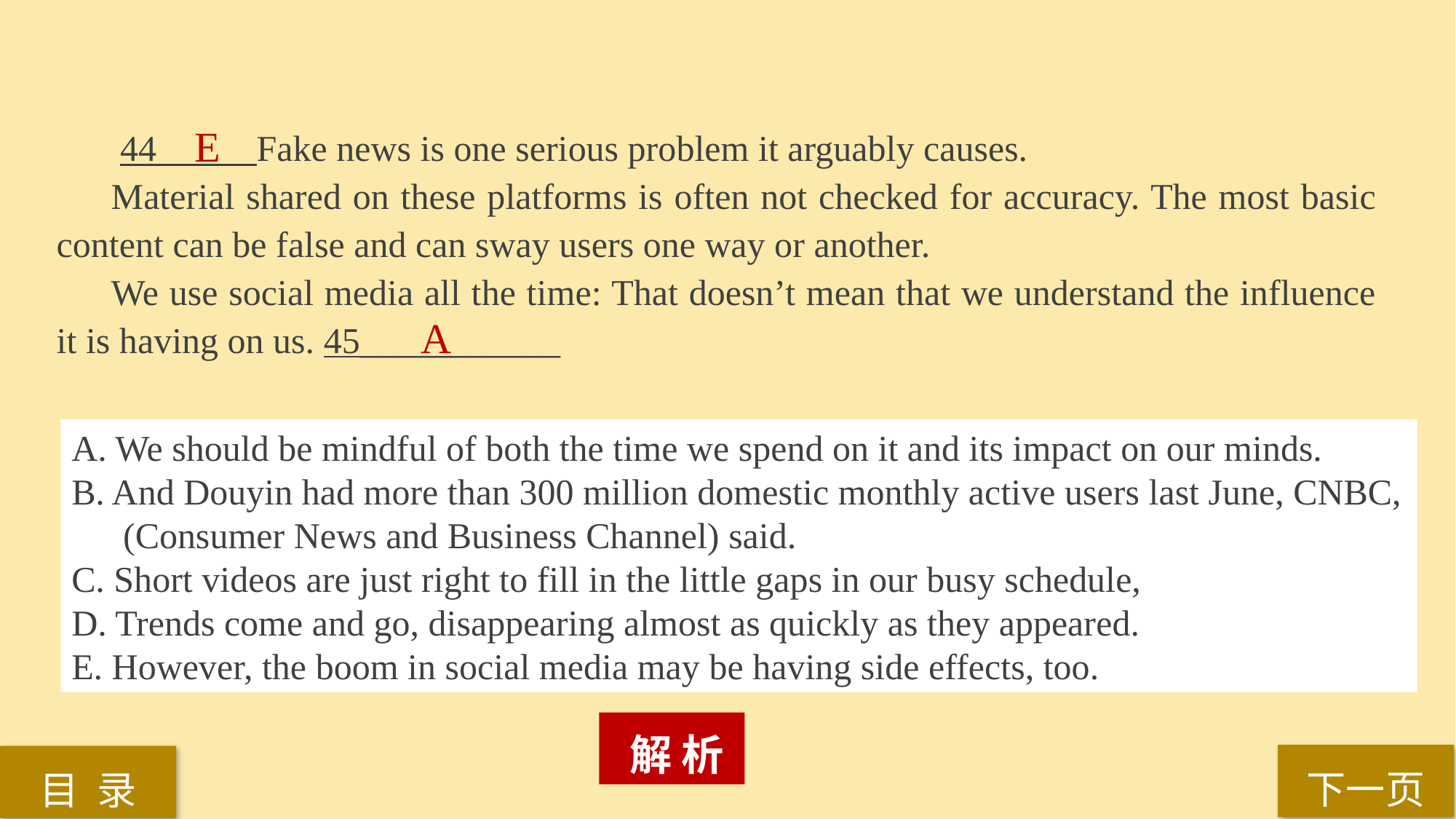

44           Fake news is one serious problem it arguably causes.
Material shared on these platforms is often not checked for accuracy. The most basic content can be false and can sway users one way or another.
We use social media all the time: That doesn’t mean that we understand the influence it is having on us. 45___________
E
A
A. We should be mindful of both the time we spend on it and its impact on our minds.
B. And Douyin had more than 300 million domestic monthly active users last June, CNBC, (Consumer News and Business Channel) said.
C. Short videos are just right to fill in the little gaps in our busy schedule,
D. Trends come and go, disappearing almost as quickly as they appeared.
E. However, the boom in social media may be having side effects, too.
 解 析